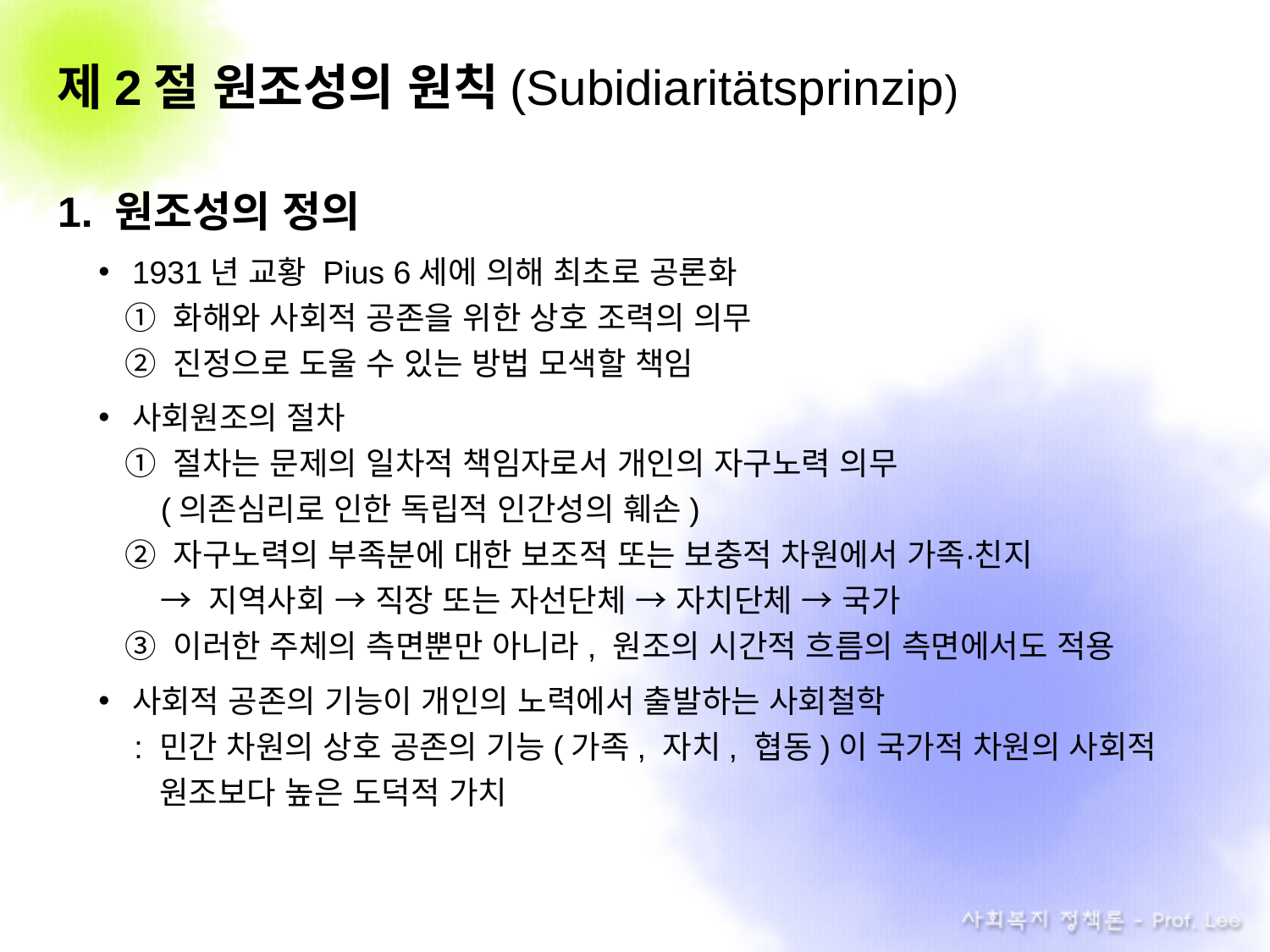

# 제2절 원조성의 원칙(Subidiaritätsprinzip)
1. 원조성의 정의
1931년 교황 Pius 6세에 의해 최초로 공론화
   ① 화해와 사회적 공존을 위한 상호 조력의 의무
   ② 진정으로 도울 수 있는 방법 모색할 책임
사회원조의 절차
   ① 절차는 문제의 일차적 책임자로서 개인의 자구노력 의무
       (의존심리로 인한 독립적 인간성의 훼손)
   ② 자구노력의 부족분에 대한 보조적 또는 보충적 차원에서 가족∙친지
       → 지역사회 → 직장 또는 자선단체 → 자치단체 → 국가
   ③ 이러한 주체의 측면뿐만 아니라, 원조의 시간적 흐름의 측면에서도 적용
사회적 공존의 기능이 개인의 노력에서 출발하는 사회철학
    : 민간 차원의 상호 공존의 기능(가족, 자치, 협동)이 국가적 차원의 사회적
    . 원조보다 높은 도덕적 가치